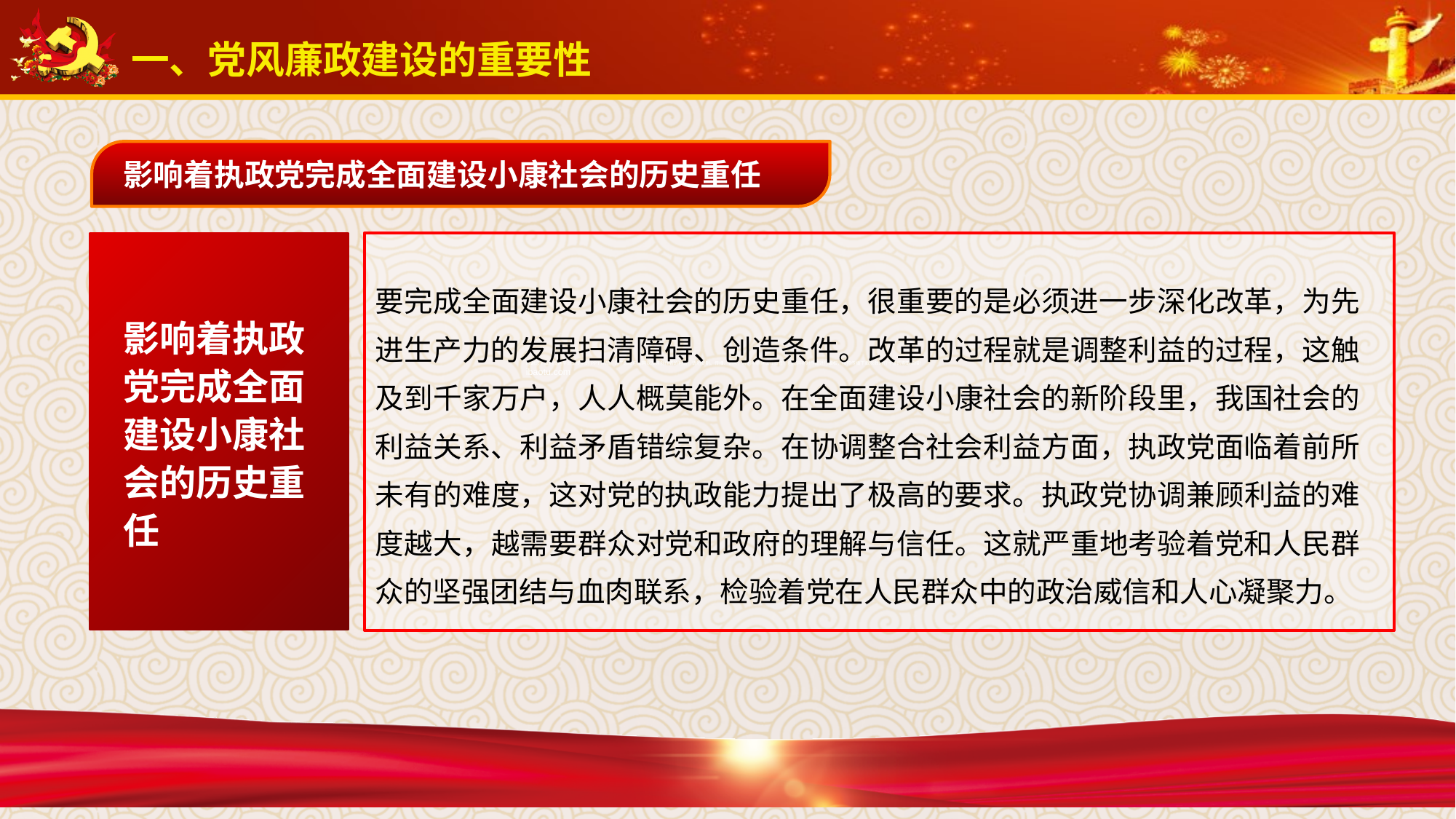

一、党风廉政建设的重要性

影响着执政党完成全面建设小康社会的历史重任

影响着执政党完成全面建设小康社会的历史重任

要完成全面建设小康社会的历史重任，很重要的是必须进一步深化改革，为先进生产力的发展扫清障碍、创造条件。改革的过程就是调整利益的过程，这触及到千家万户，人人概莫能外。在全面建设小康社会的新阶段里，我国社会的利益关系、利益矛盾错综复杂。在协调整合社会利益方面，执政党面临着前所未有的难度，这对党的执政能力提出了极高的要求。执政党协调兼顾利益的难度越大，越需要群众对党和政府的理解与信任。这就严重地考验着党和人民群众的坚强团结与血肉联系，检验着党在人民群众中的政治威信和人心凝聚力。